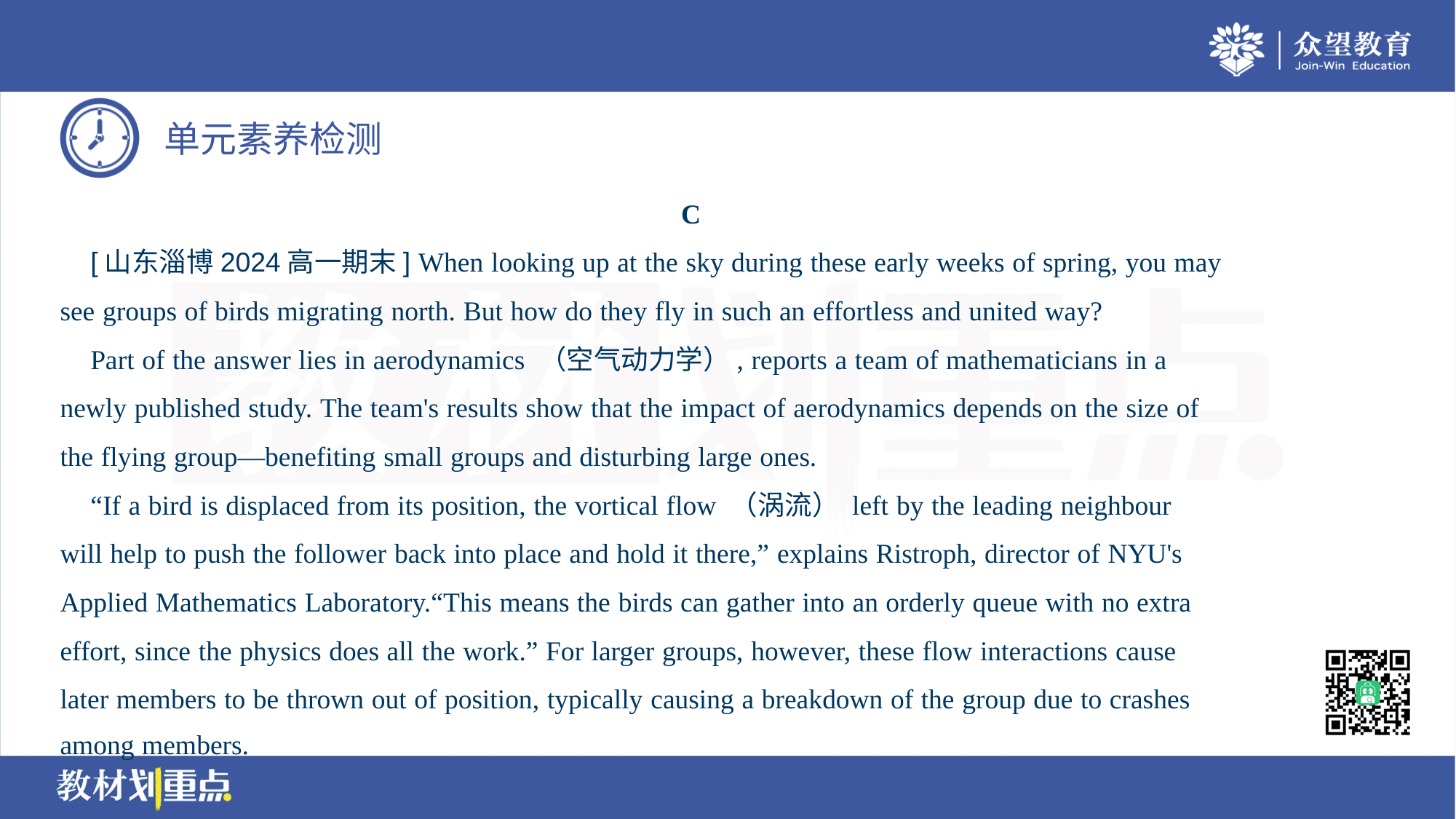

C
    [山东淄博2024高一期末] When looking up at the sky during these early weeks of spring, you may
see groups of birds migrating north. But how do they fly in such an effortless and united way?
    Part of the answer lies in aerodynamics （空气动力学）, reports a team of mathematicians in a
newly published study. The team's results show that the impact of aerodynamics depends on the size of
the flying group—benefiting small groups and disturbing large ones.
    “If a bird is displaced from its position, the vortical flow （涡流） left by the leading neighbour
will help to push the follower back into place and hold it there,” explains Ristroph, director of NYU's
Applied Mathematics Laboratory.“This means the birds can gather into an orderly queue with no extra
effort, since the physics does all the work.” For larger groups, however, these flow interactions cause
later members to be thrown out of position, typically causing a breakdown of the group due to crashes
among members.